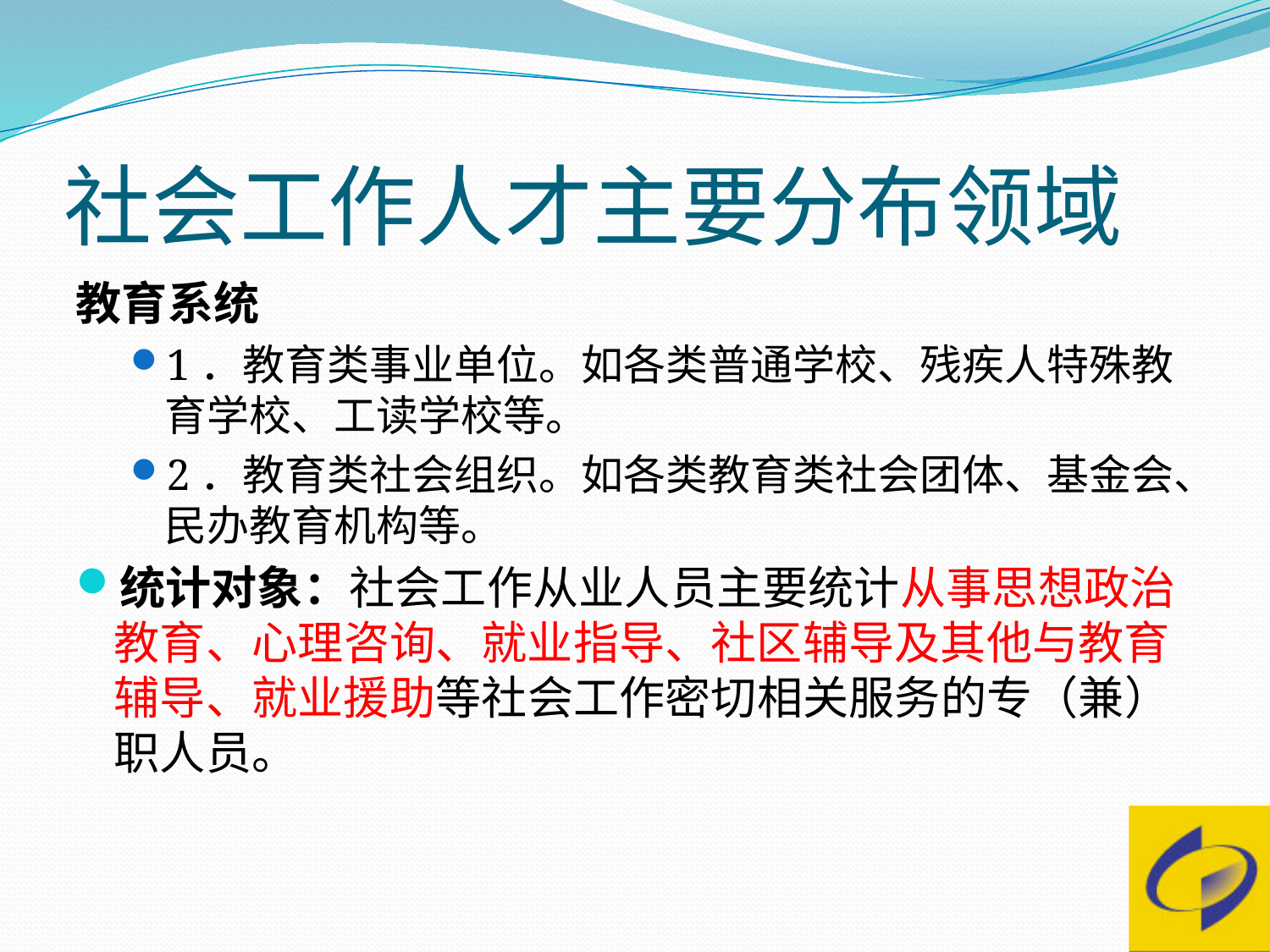

# 社会工作人才主要分布领域
教育系统
1．教育类事业单位。如各类普通学校、残疾人特殊教育学校、工读学校等。
2．教育类社会组织。如各类教育类社会团体、基金会、民办教育机构等。
统计对象：社会工作从业人员主要统计从事思想政治教育、心理咨询、就业指导、社区辅导及其他与教育辅导、就业援助等社会工作密切相关服务的专（兼）职人员。